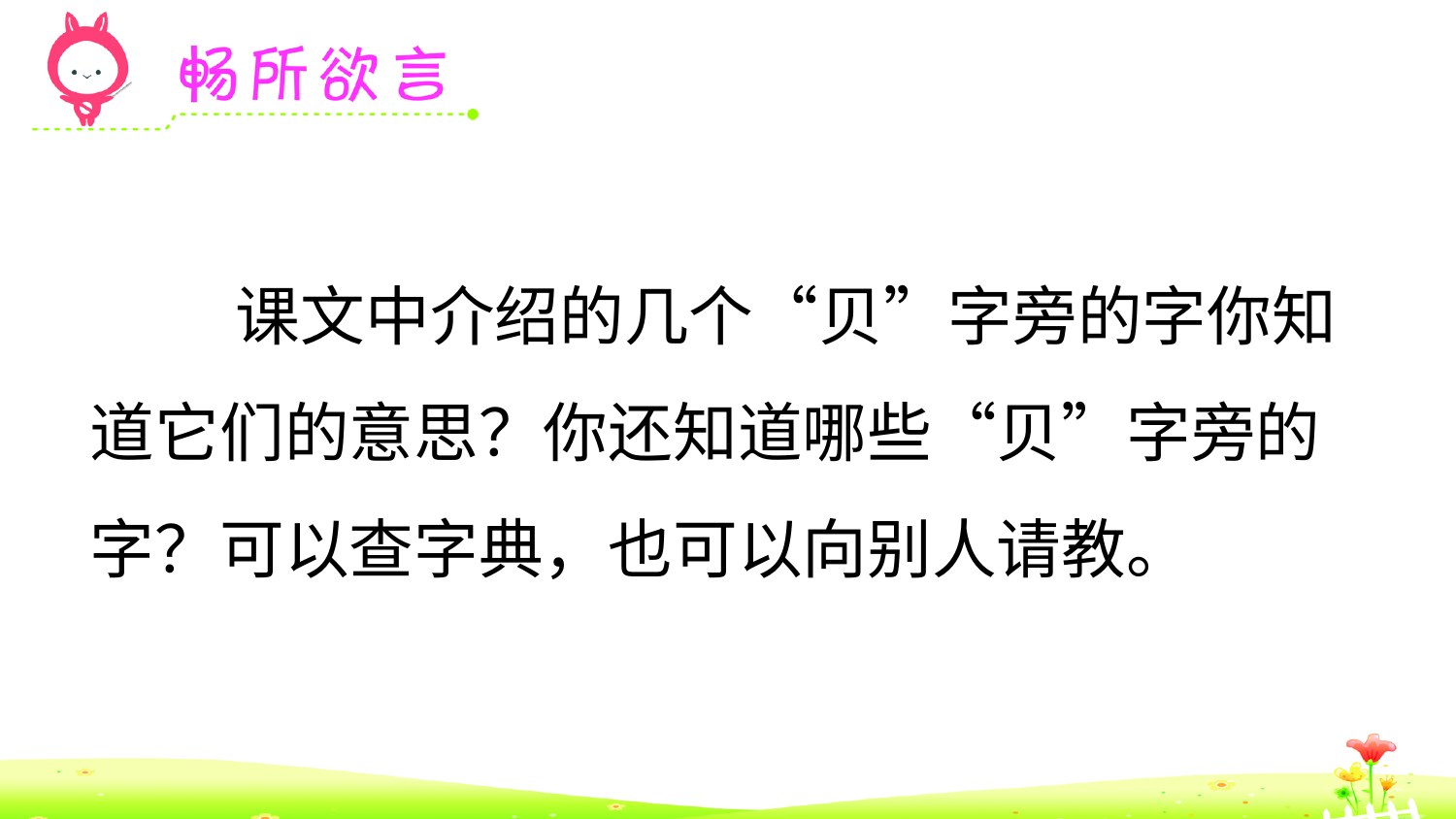

课文中介绍的几个“贝”字旁的字你知道它们的意思？你还知道哪些“贝”字旁的字？可以查字典，也可以向别人请教。